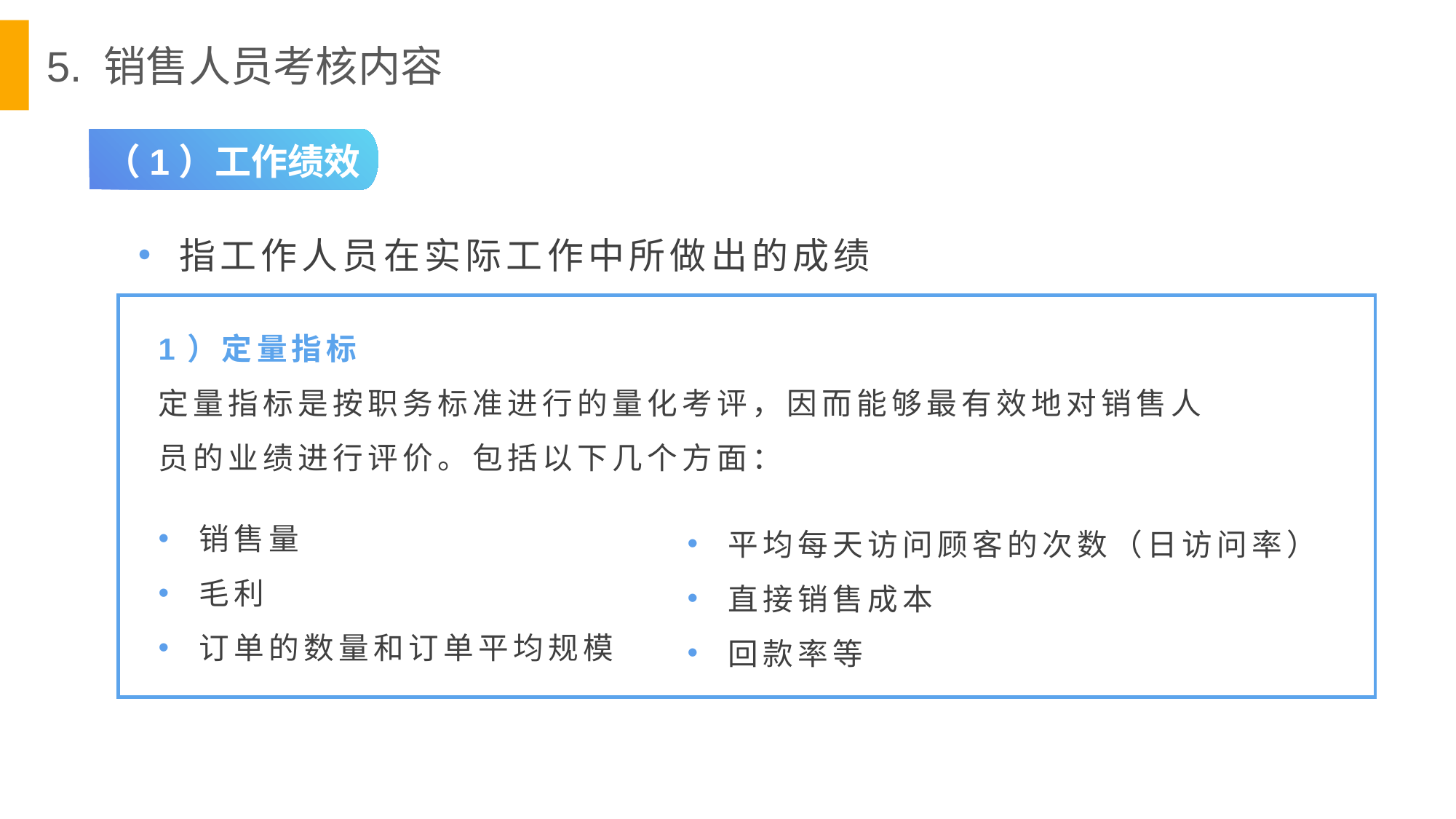

5. 销售人员考核内容
（1）工作绩效

指工作人员在实际工作中所做出的成绩

1）定量指标
定量指标是按职务标准进行的量化考评，因而能够最有效地对销售人员的业绩进行评价。包括以下几个方面：
销售量
毛利
订单的数量和订单平均规模
平均每天访问顾客的次数（日访问率）
直接销售成本
回款率等